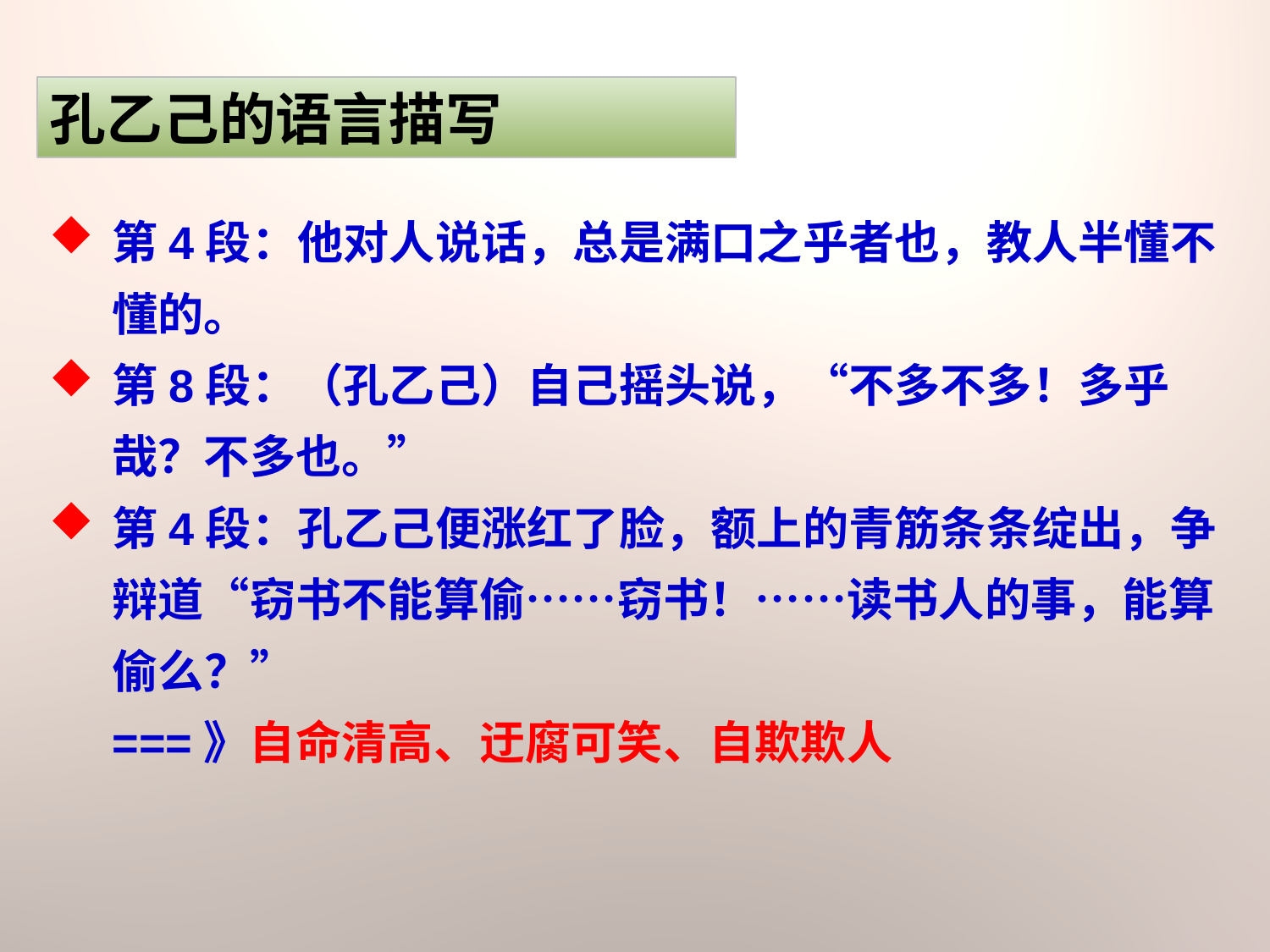

孔乙己的语言描写
第4段：他对人说话，总是满口之乎者也，教人半懂不懂的。
第8段：（孔乙己）自己摇头说，“不多不多！多乎哉？不多也。”
第4段：孔乙己便涨红了脸，额上的青筋条条绽出，争辩道“窃书不能算偷……窃书！……读书人的事，能算偷么？”
     ===》自命清高、迂腐可笑、自欺欺人